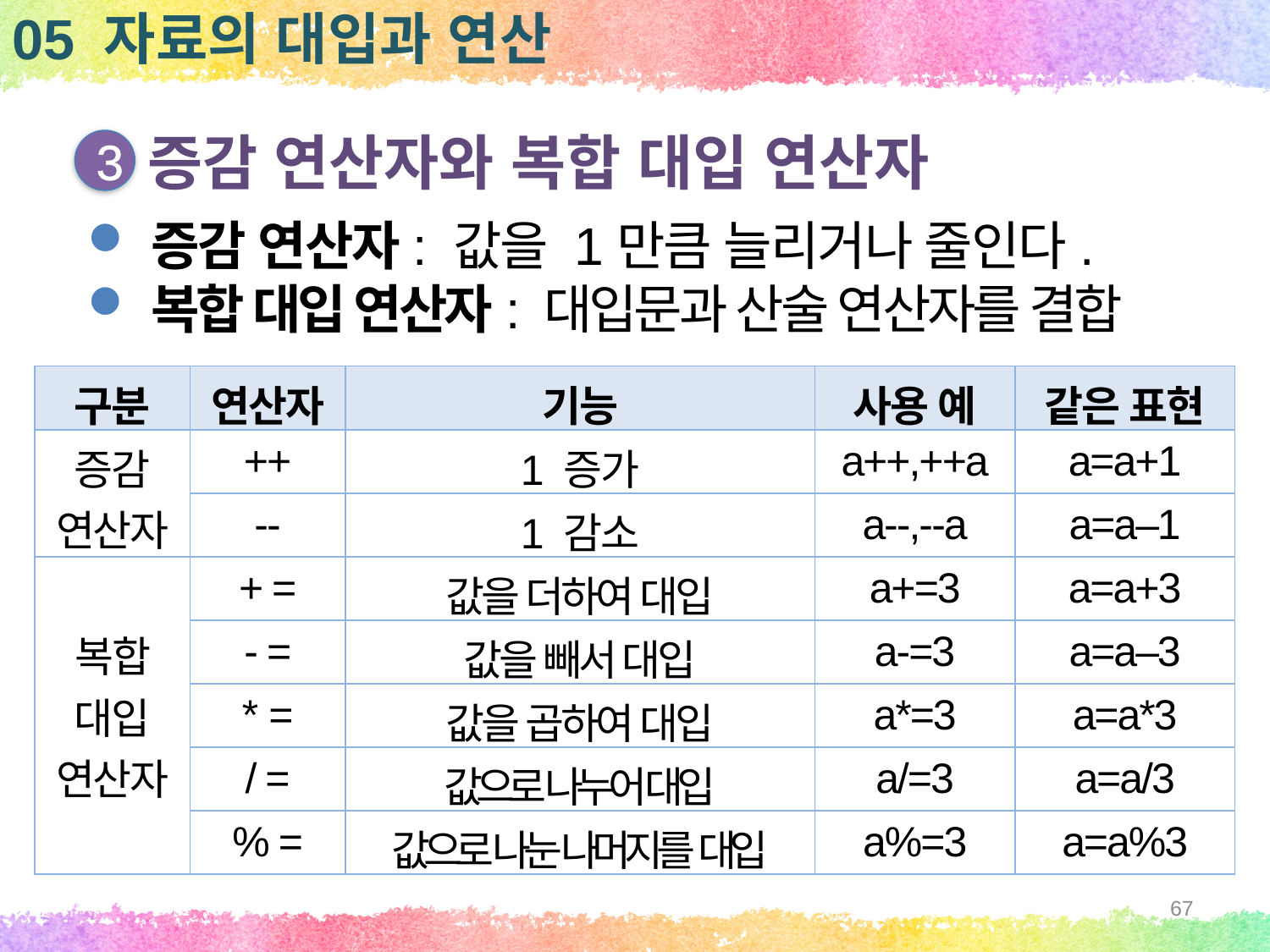

05 자료의 대입과 연산
증감 연산자와 복합 대입 연산자
3
증감 연산자: 값을 1만큼 늘리거나 줄인다.
복합 대입 연산자: 대입문과 산술 연산자를 결합
| 구분 | 연산자 | 기능 | 사용 예 | 같은 표현 |
| --- | --- | --- | --- | --- |
| 증감 연산자 | ++ | 1 증가 | a++,++a | a=a+1 |
|  | -- | 1 감소 | a--,--a | a=a–1 |
| 복합 대입 연산자 | + = | 값을 더하여 대입 | a+=3 | a=a+3 |
|  | - = | 값을 빼서 대입 | a-=3 | a=a–3 |
|  | \* = | 값을 곱하여 대입 | a\*=3 | a=a\*3 |
|  | / = | 값으로 나누어 대입 | a/=3 | a=a/3 |
|  | % = | 값으로 나눈 나머지를 대입 | a%=3 | a=a%3 |
67